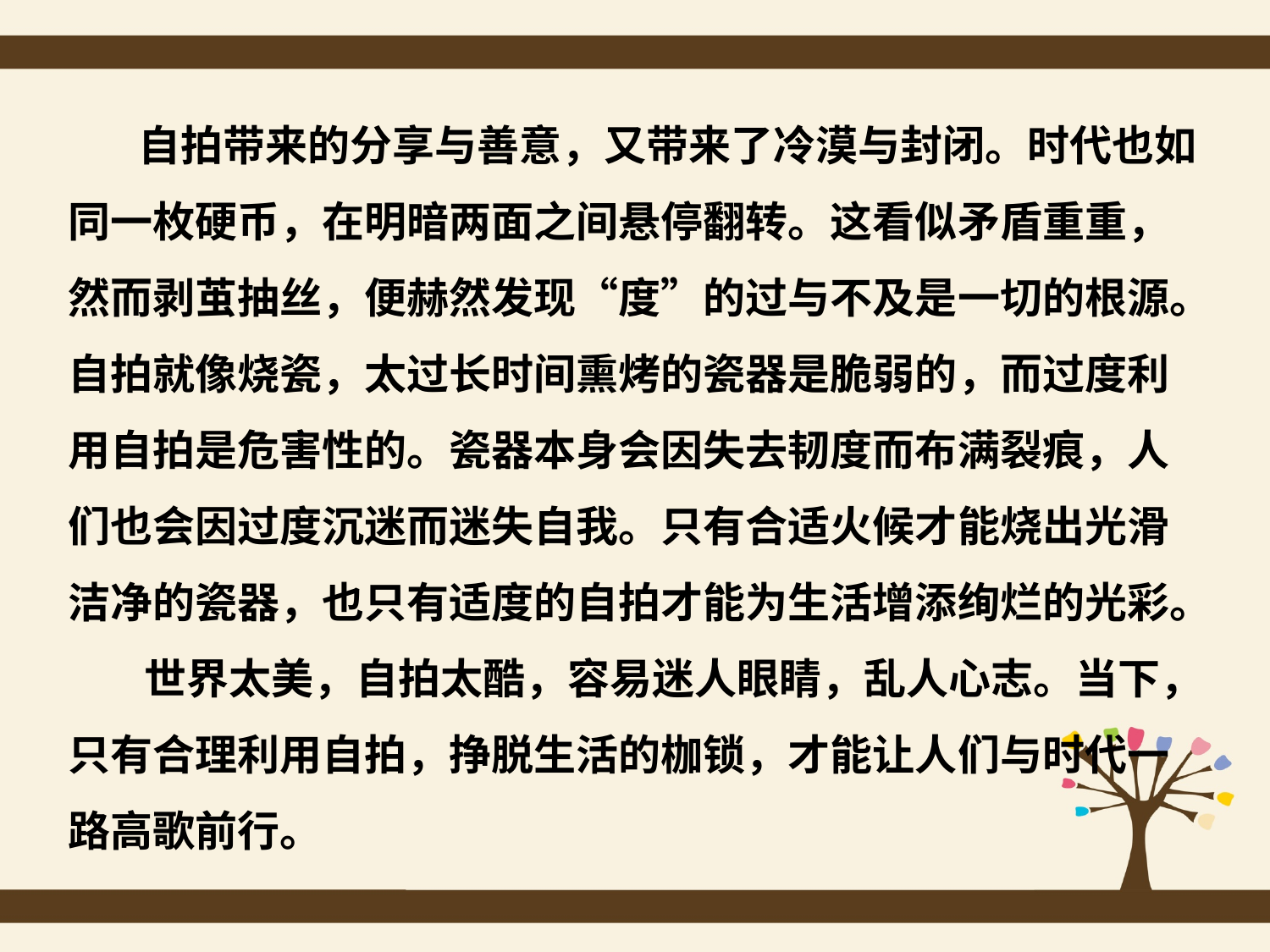

自拍带来的分享与善意，又带来了冷漠与封闭。时代也如同一枚硬币，在明暗两面之间悬停翻转。这看似矛盾重重，然而剥茧抽丝，便赫然发现“度”的过与不及是一切的根源。自拍就像烧瓷，太过长时间熏烤的瓷器是脆弱的，而过度利用自拍是危害性的。瓷器本身会因失去韧度而布满裂痕，人们也会因过度沉迷而迷失自我。只有合适火候才能烧出光滑洁净的瓷器，也只有适度的自拍才能为生活增添绚烂的光彩。
   世界太美，自拍太酷，容易迷人眼睛，乱人心志。当下，只有合理利用自拍，挣脱生活的枷锁，才能让人们与时代一路高歌前行。